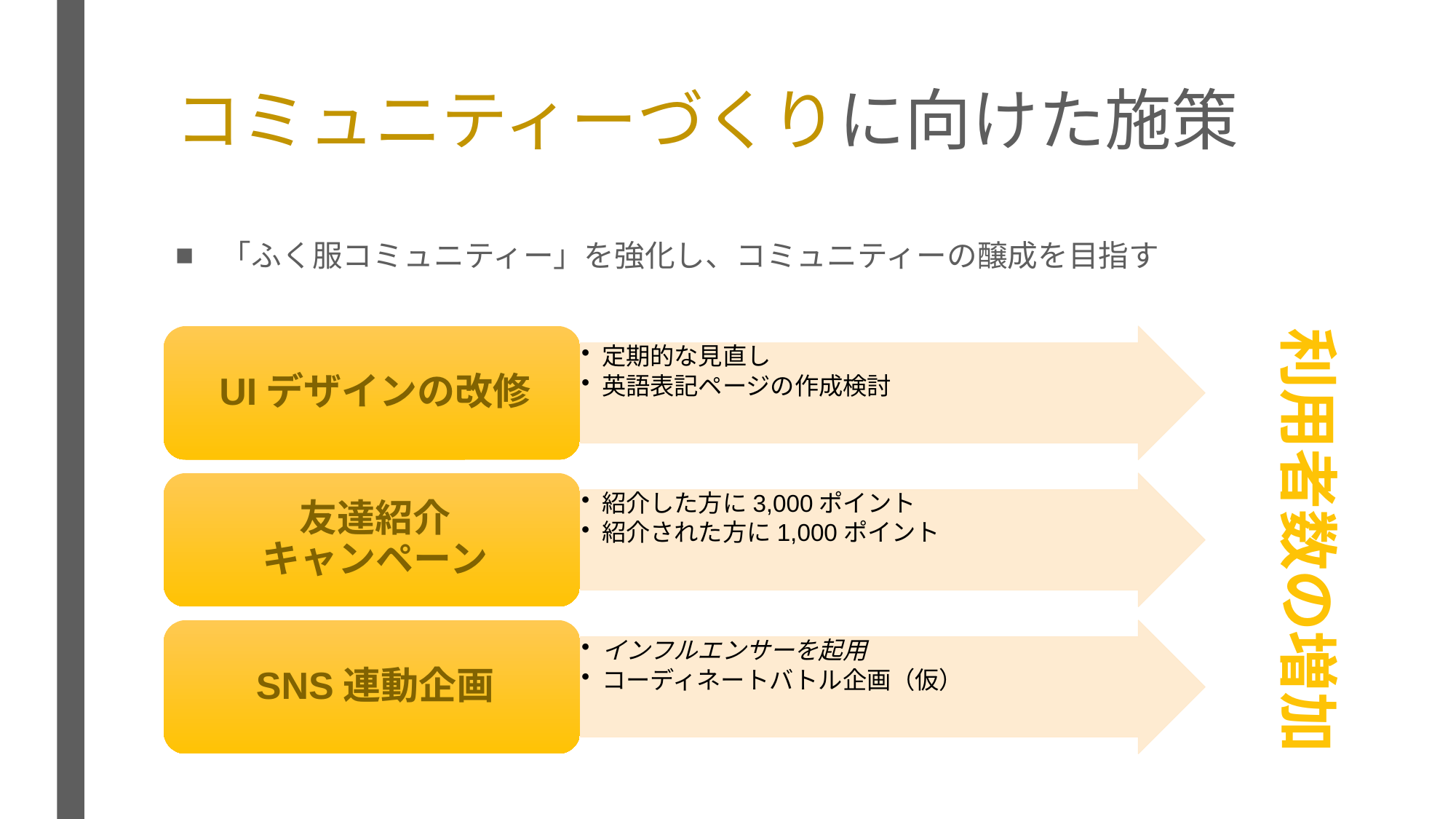

# コミュニティーづくりに向けた施策
「ふく服コミュニティー」を強化し、コミュニティーの醸成を目指す
利用者数の増加
定期的な見直し
英語表記ページの作成検討
UIデザインの改修
紹介した方に3,000ポイント
紹介された方に1,000ポイント
友達紹介
キャンペーン
インフルエンサーを起用
コーディネートバトル企画（仮）
SNS連動企画